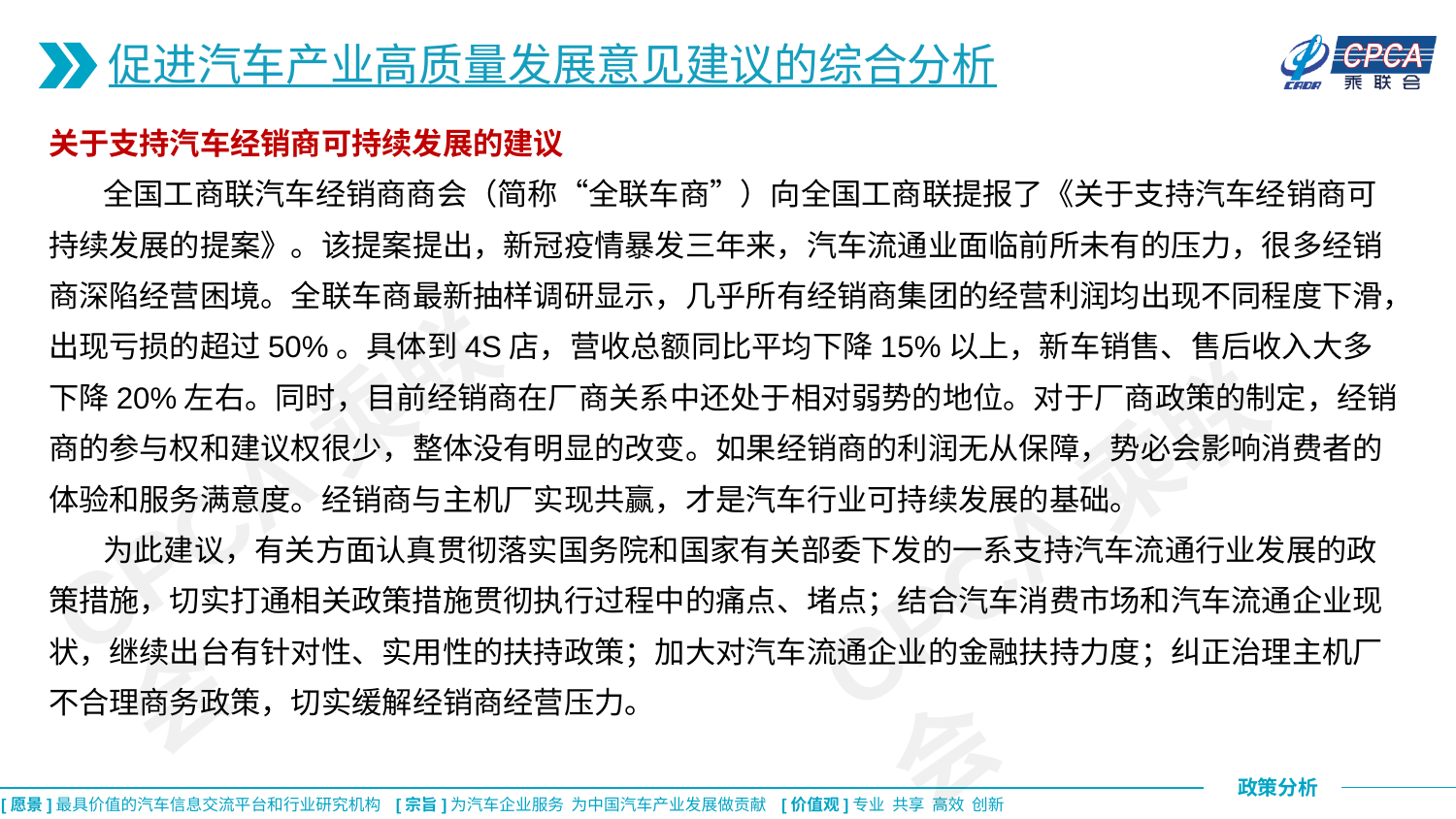

促进汽车产业高质量发展意见建议的综合分析
关于支持汽车经销商可持续发展的建议
       全国工商联汽车经销商商会（简称“全联车商”）向全国工商联提报了《关于支持汽车经销商可持续发展的提案》。该提案提出，新冠疫情暴发三年来，汽车流通业面临前所未有的压力，很多经销商深陷经营困境。全联车商最新抽样调研显示，几乎所有经销商集团的经营利润均出现不同程度下滑，出现亏损的超过50%。具体到4S店，营收总额同比平均下降15%以上，新车销售、售后收入大多下降20%左右。同时，目前经销商在厂商关系中还处于相对弱势的地位。对于厂商政策的制定，经销商的参与权和建议权很少，整体没有明显的改变。如果经销商的利润无从保障，势必会影响消费者的体验和服务满意度。经销商与主机厂实现共赢，才是汽车行业可持续发展的基础。
       为此建议，有关方面认真贯彻落实国务院和国家有关部委下发的一系支持汽车流通行业发展的政策措施，切实打通相关政策措施贯彻执行过程中的痛点、堵点；结合汽车消费市场和汽车流通企业现状，继续出台有针对性、实用性的扶持政策；加大对汽车流通企业的金融扶持力度；纠正治理主机厂不合理商务政策，切实缓解经销商经营压力。
CPCA乘联会
CPCA乘联会